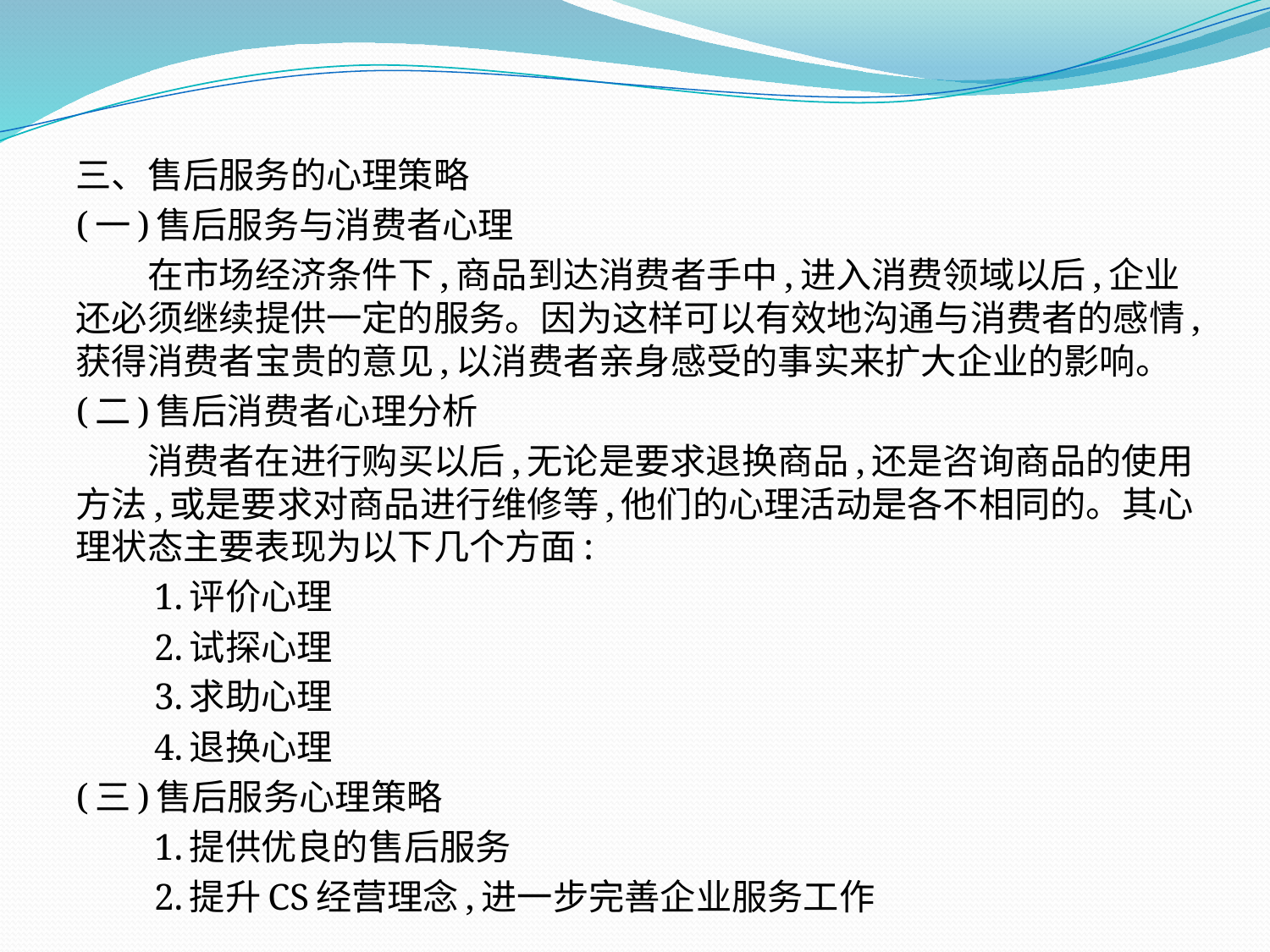

三、售后服务的心理策略
(一)售后服务与消费者心理
　　在市场经济条件下,商品到达消费者手中,进入消费领域以后,企业还必须继续提供一定的服务。因为这样可以有效地沟通与消费者的感情,获得消费者宝贵的意见,以消费者亲身感受的事实来扩大企业的影响。
(二)售后消费者心理分析
　　消费者在进行购买以后,无论是要求退换商品,还是咨询商品的使用方法,或是要求对商品进行维修等,他们的心理活动是各不相同的。其心理状态主要表现为以下几个方面:
　　1.评价心理
　　2.试探心理
　　3.求助心理
　　4.退换心理
(三)售后服务心理策略
　　1.提供优良的售后服务
　　2.提升CS经营理念,进一步完善企业服务工作